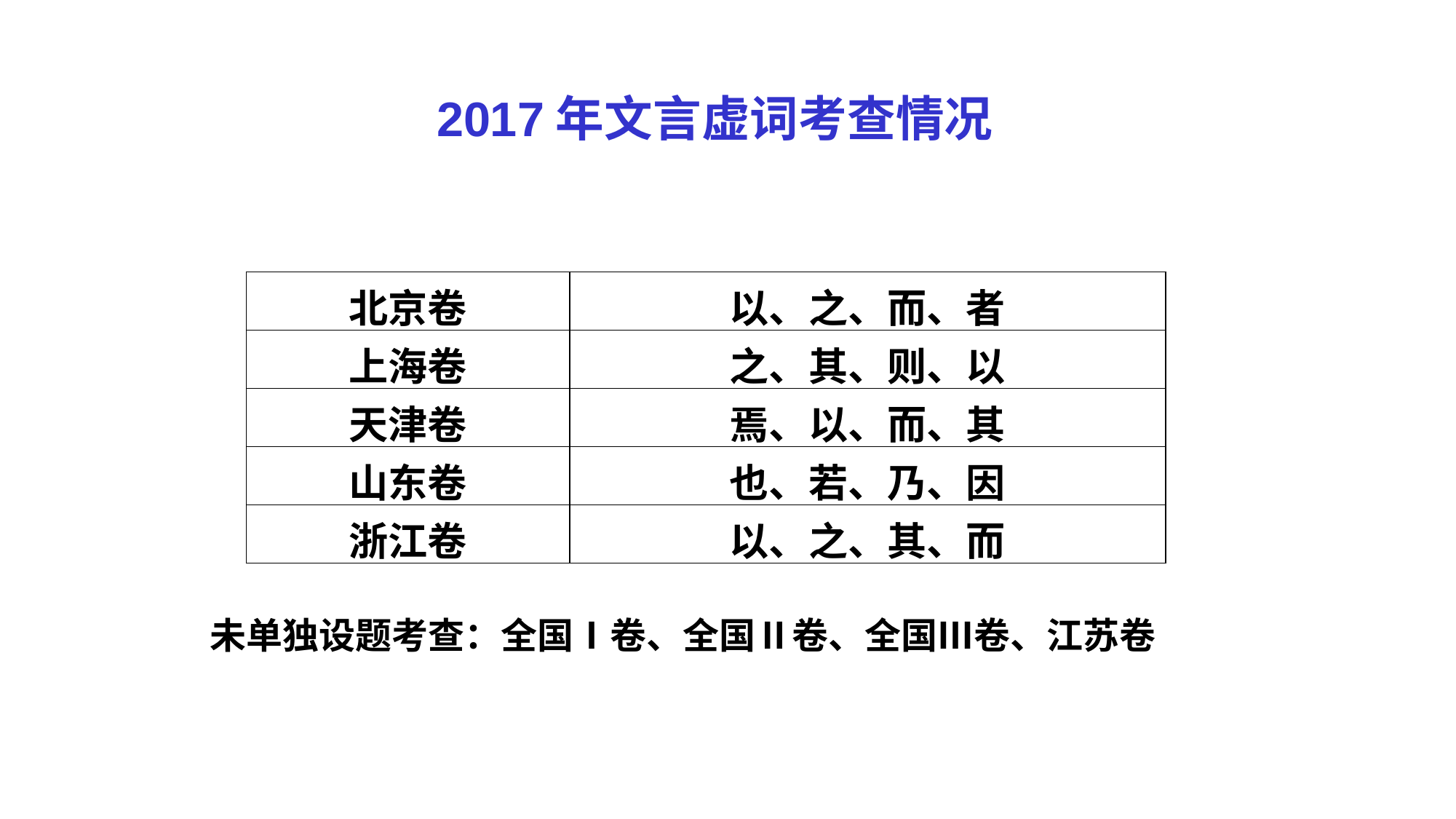

2017年文言虚词考查情况
| 北京卷 | 以、之、而、者 |
| --- | --- |
| 上海卷 | 之、其、则、以 |
| 天津卷 | 焉、以、而、其 |
| 山东卷 | 也、若、乃、因 |
| 浙江卷 | 以、之、其、而 |
未单独设题考查：全国Ⅰ卷、全国Ⅱ卷、全国Ⅲ卷、江苏卷